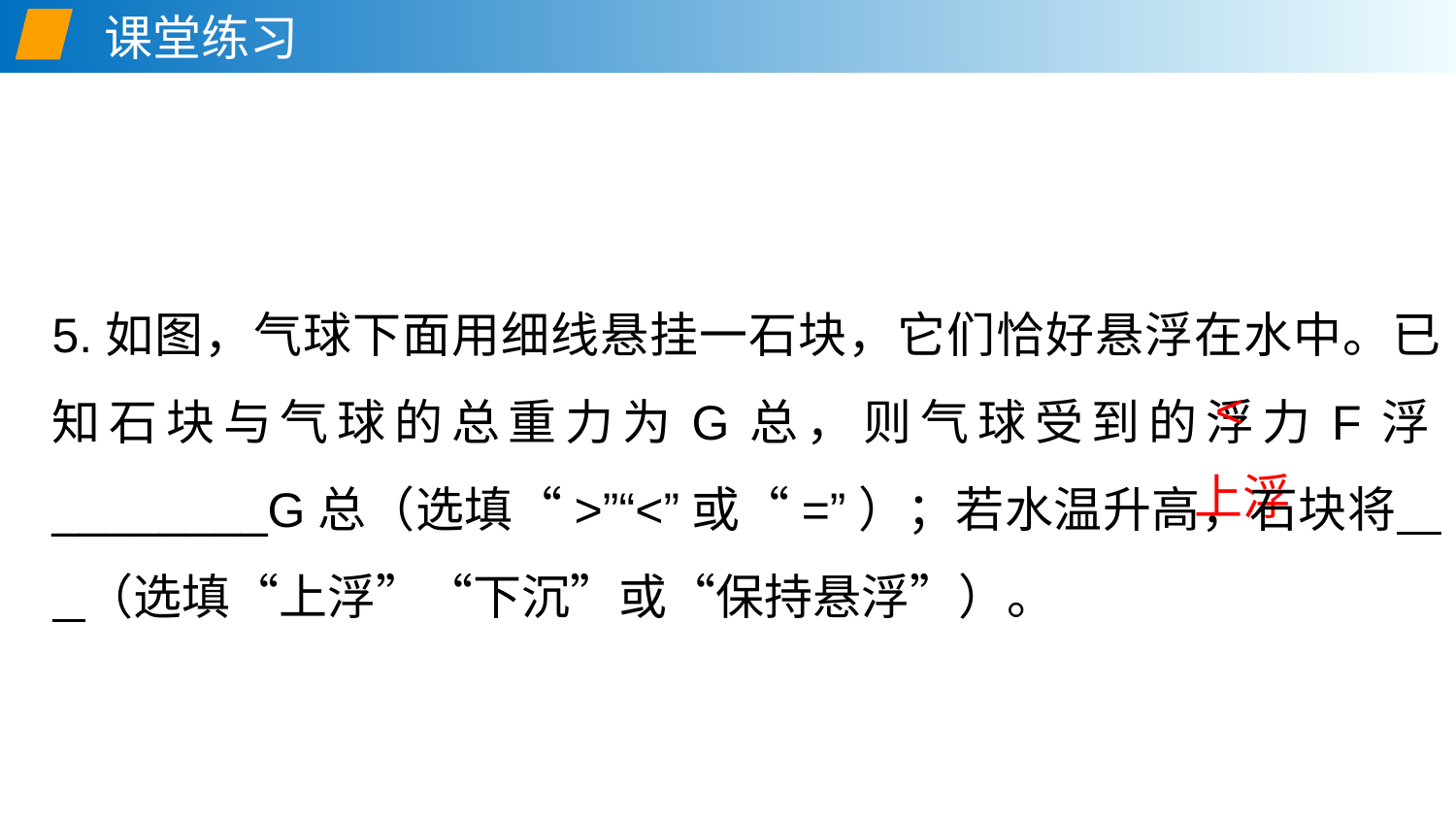

课堂练习
4
5.如图，气球下面用细线悬挂一石块，它们恰好悬浮在水中。已知石块与气球的总重力为G总，则气球受到的浮力F浮________G总（选填“>”“<”或“=”）；若水温升高，石块将        （选填“上浮”“下沉”或“保持悬浮”）。
<
上浮